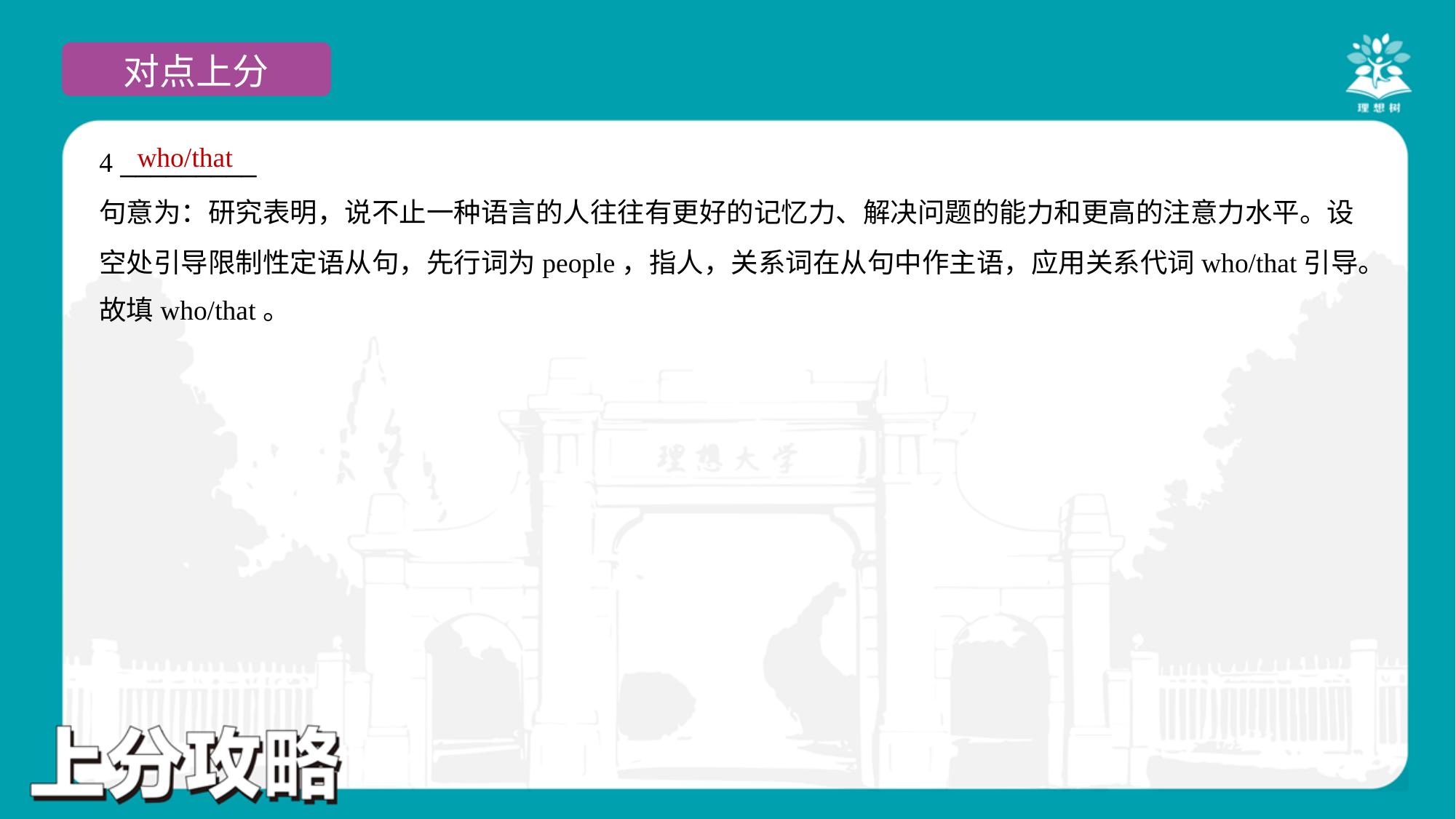

who/that
4 _________
句意为：研究表明，说不止一种语言的人往往有更好的记忆力、解决问题的能力和更高的注意力水平。设
空处引导限制性定语从句，先行词为people，指人，关系词在从句中作主语，应用关系代词who/that引导。
故填who/that。